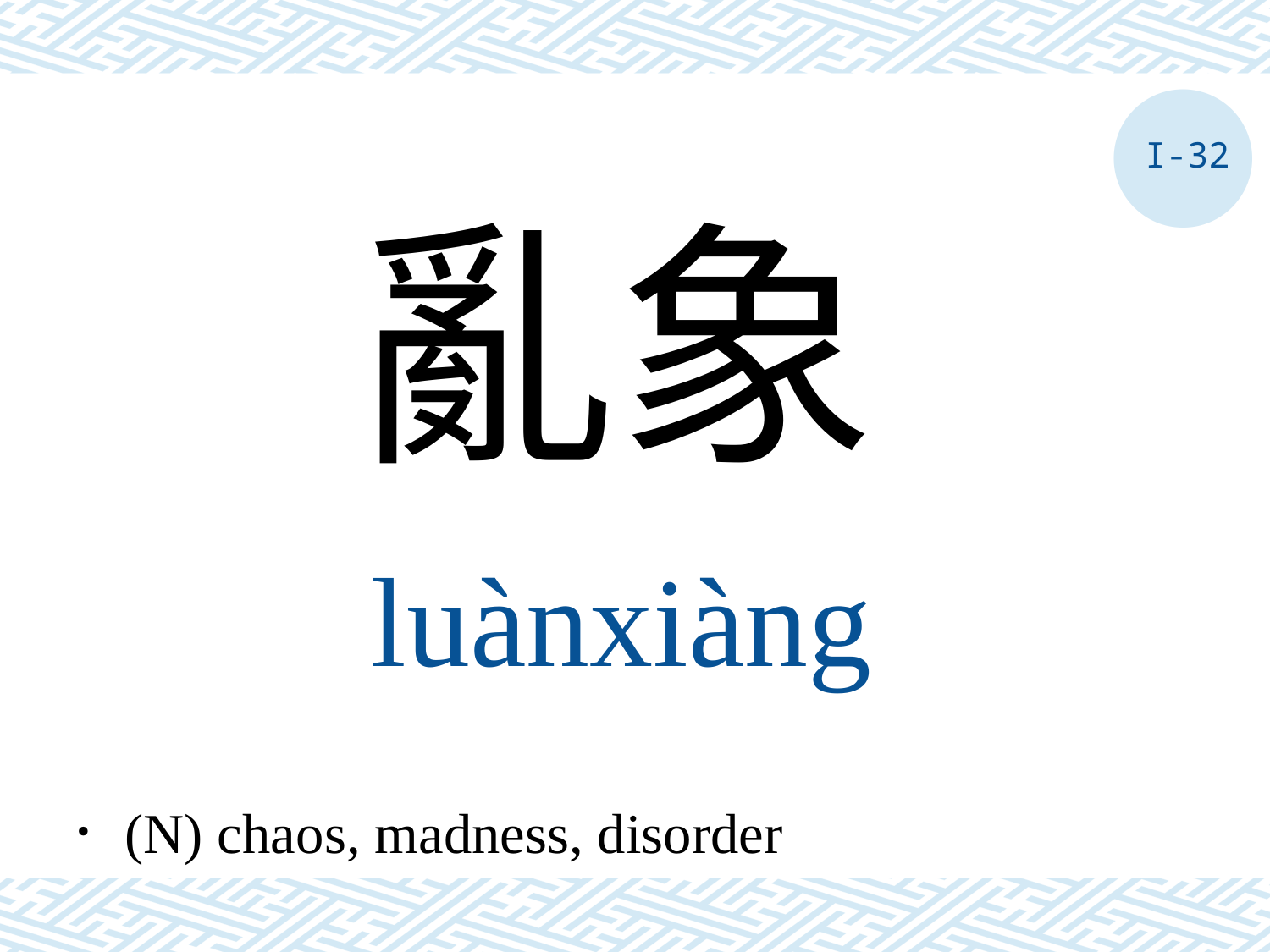

I-32

亂象
luànxiàng
．(N) chaos, madness, disorder